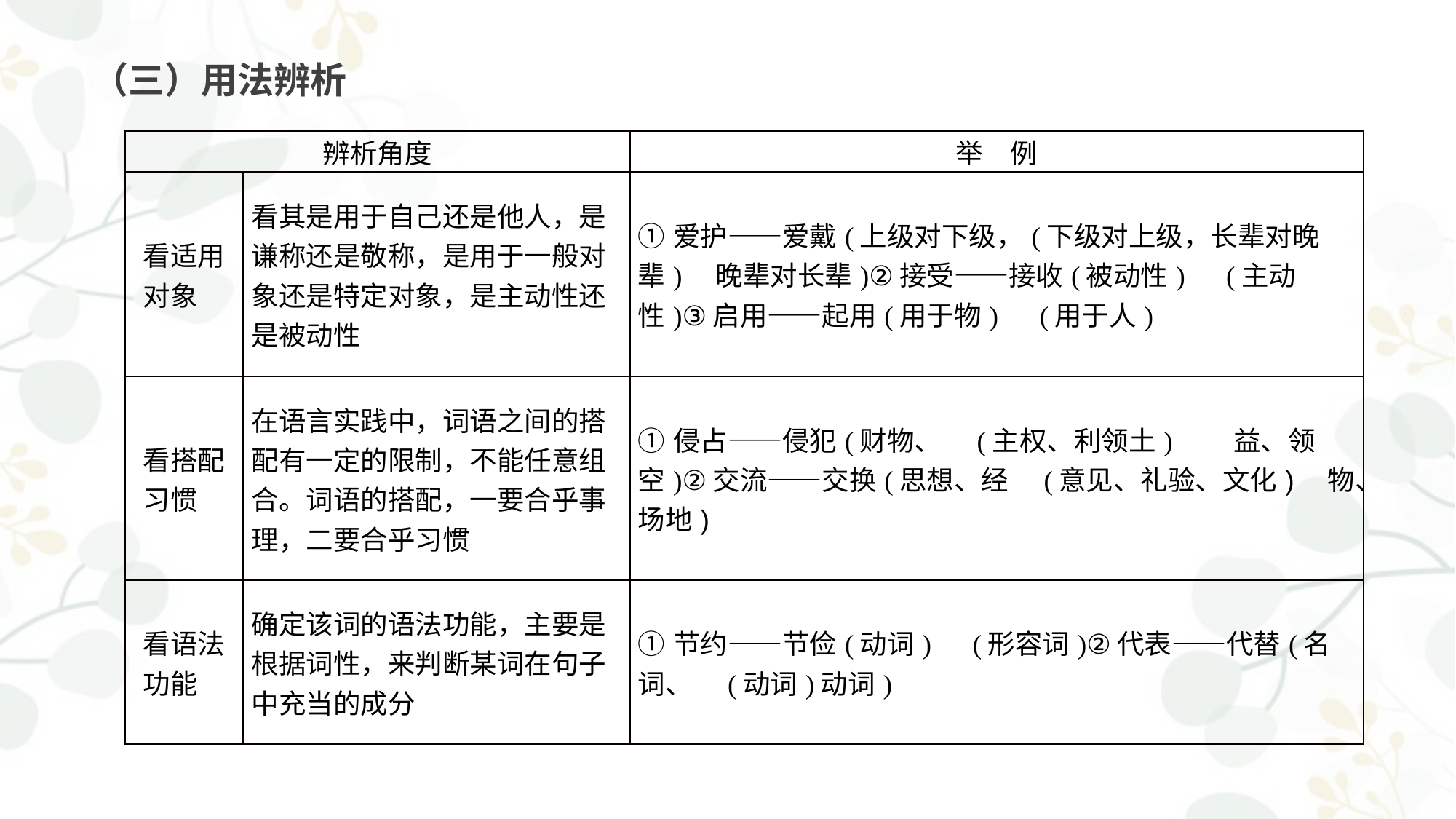

# （三）用法辨析
| 辨析角度 |  | 举　例 |
| --- | --- | --- |
| 看适用对象 | 看其是用于自己还是他人，是谦称还是敬称，是用于一般对象还是特定对象，是主动性还是被动性 | ①爱护——爱戴(上级对下级，(下级对上级，长辈对晚辈)　晚辈对长辈)②接受——接收(被动性)　(主动性)③启用——起用(用于物)　(用于人) |
| 看搭配习惯 | 在语言实践中，词语之间的搭配有一定的限制，不能任意组合。词语的搭配，一要合乎事理，二要合乎习惯 | ①侵占——侵犯(财物、　(主权、利领土)　　益、领空)②交流——交换(思想、经　(意见、礼验、文化)　物、场地) |
| 看语法功能 | 确定该词的语法功能，主要是根据词性，来判断某词在句子中充当的成分 | ①节约——节俭(动词)　(形容词)②代表——代替(名词、　(动词)动词) |